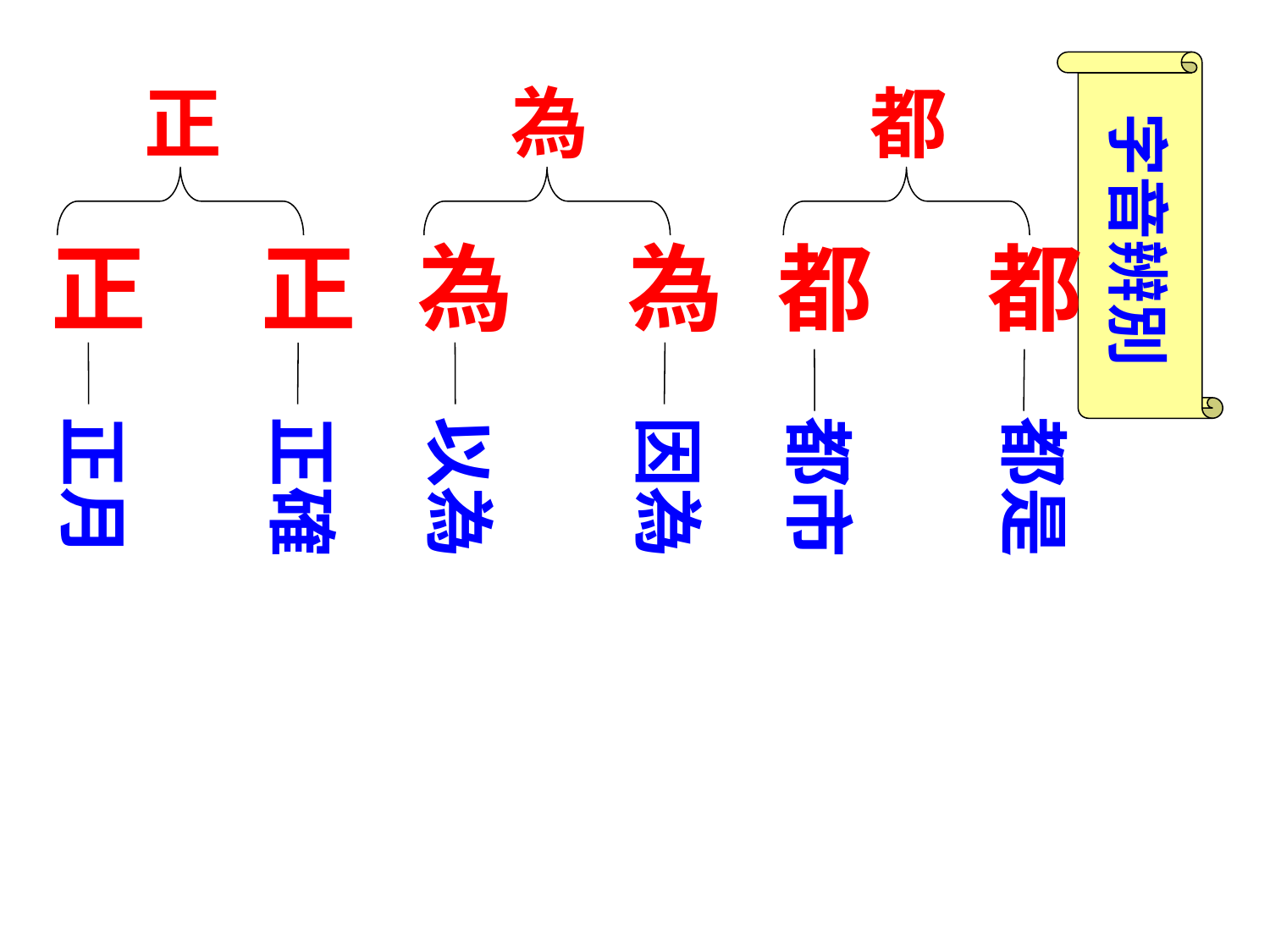

字音辨別
正
為
都

正
正
為
為
都
都
正月
正確
以為
因為
都市
都是